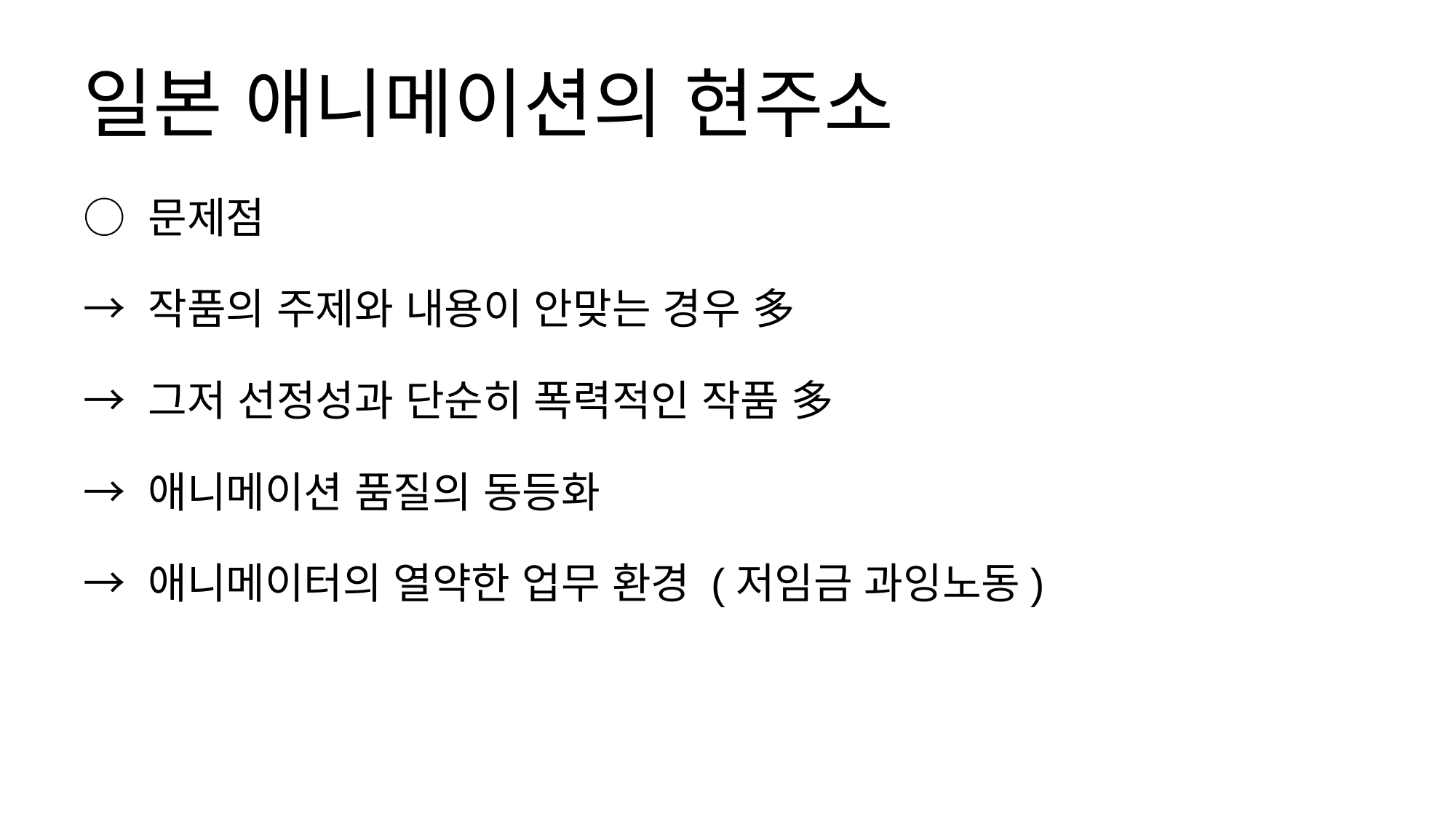

# 일본 애니메이션의 현주소
○ 문제점

→ 작품의 주제와 내용이 안맞는 경우 多

→ 그저 선정성과 단순히 폭력적인 작품 多

→ 애니메이션 품질의 동등화

→ 애니메이터의 열약한 업무 환경 (저임금 과잉노동)